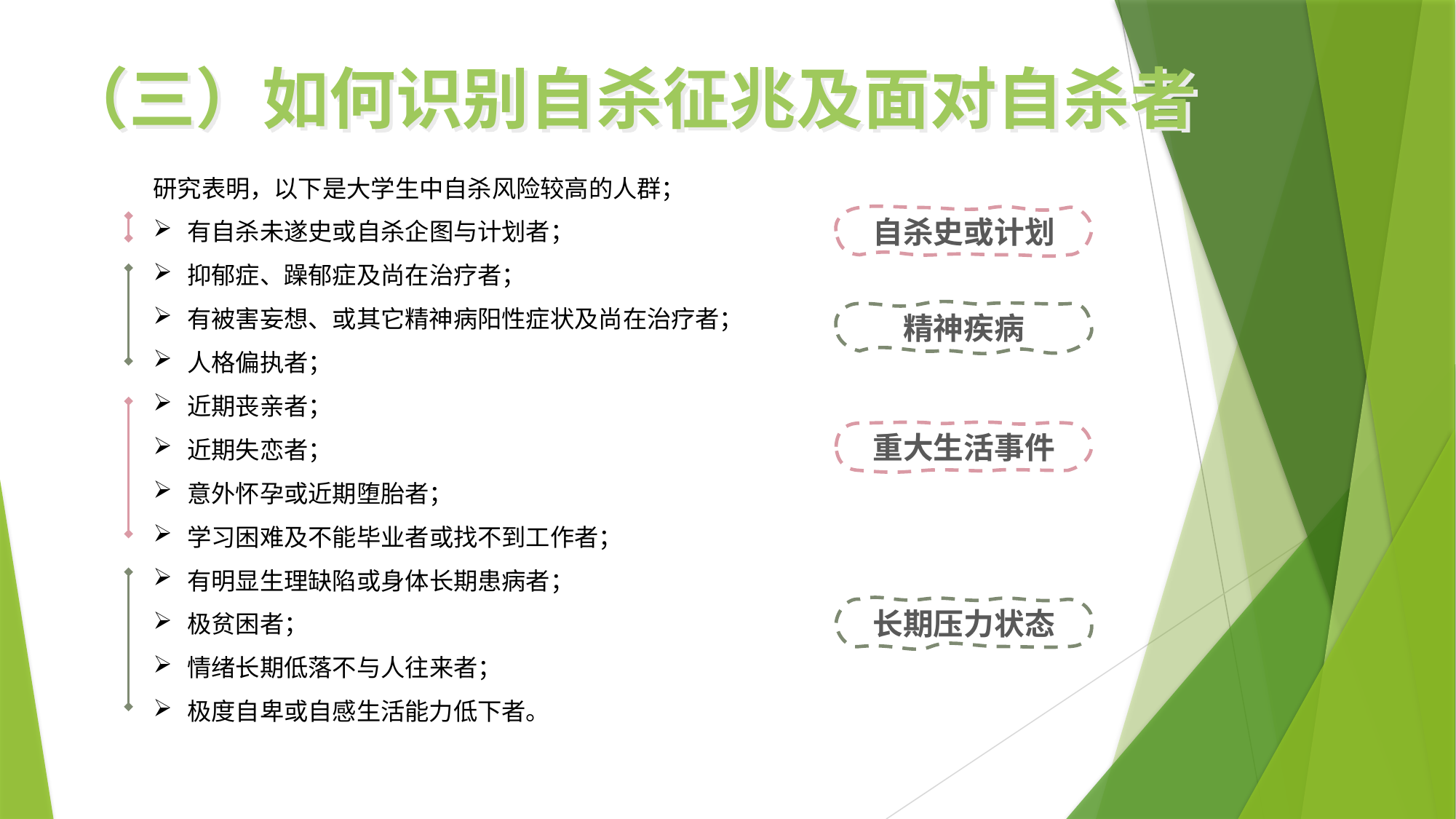

（三）如何识别自杀征兆及面对自杀者
研究表明，以下是大学生中自杀风险较高的人群；
有自杀未遂史或自杀企图与计划者；
抑郁症、躁郁症及尚在治疗者；
有被害妄想、或其它精神病阳性症状及尚在治疗者；
人格偏执者；
近期丧亲者；
近期失恋者；
意外怀孕或近期堕胎者；
学习困难及不能毕业者或找不到工作者；
有明显生理缺陷或身体长期患病者；
极贫困者；
情绪长期低落不与人往来者；
极度自卑或自感生活能力低下者。
自杀史或计划
精神疾病
重大生活事件
长期压力状态